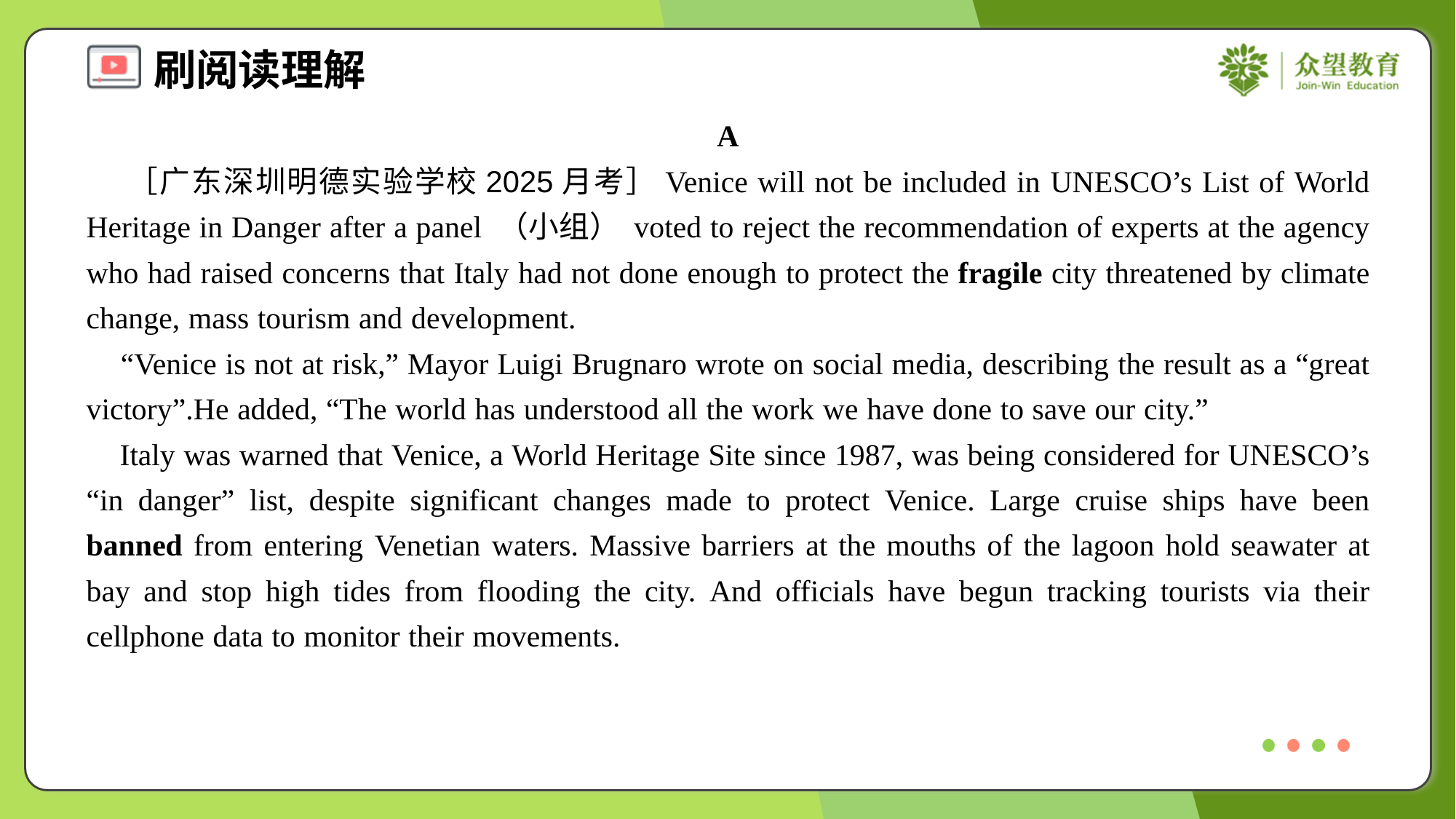

A
    ［广东深圳明德实验学校2025月考］Venice will not be included in UNESCO’s List of World Heritage in Danger after a panel （小组） voted to reject the recommendation of experts at the agency who had raised concerns that Italy had not done enough to protect the fragile city threatened by climate change, mass tourism and development.
    “Venice is not at risk,” Mayor Luigi Brugnaro wrote on social media, describing the result as a “great victory”.He added, “The world has understood all the work we have done to save our city.”
    Italy was warned that Venice, a World Heritage Site since 1987, was being considered for UNESCO’s “in danger” list, despite significant changes made to protect Venice. Large cruise ships have been banned from entering Venetian waters. Massive barriers at the mouths of the lagoon hold seawater at bay and stop high tides from flooding the city. And officials have begun tracking tourists via their cellphone data to monitor their movements.